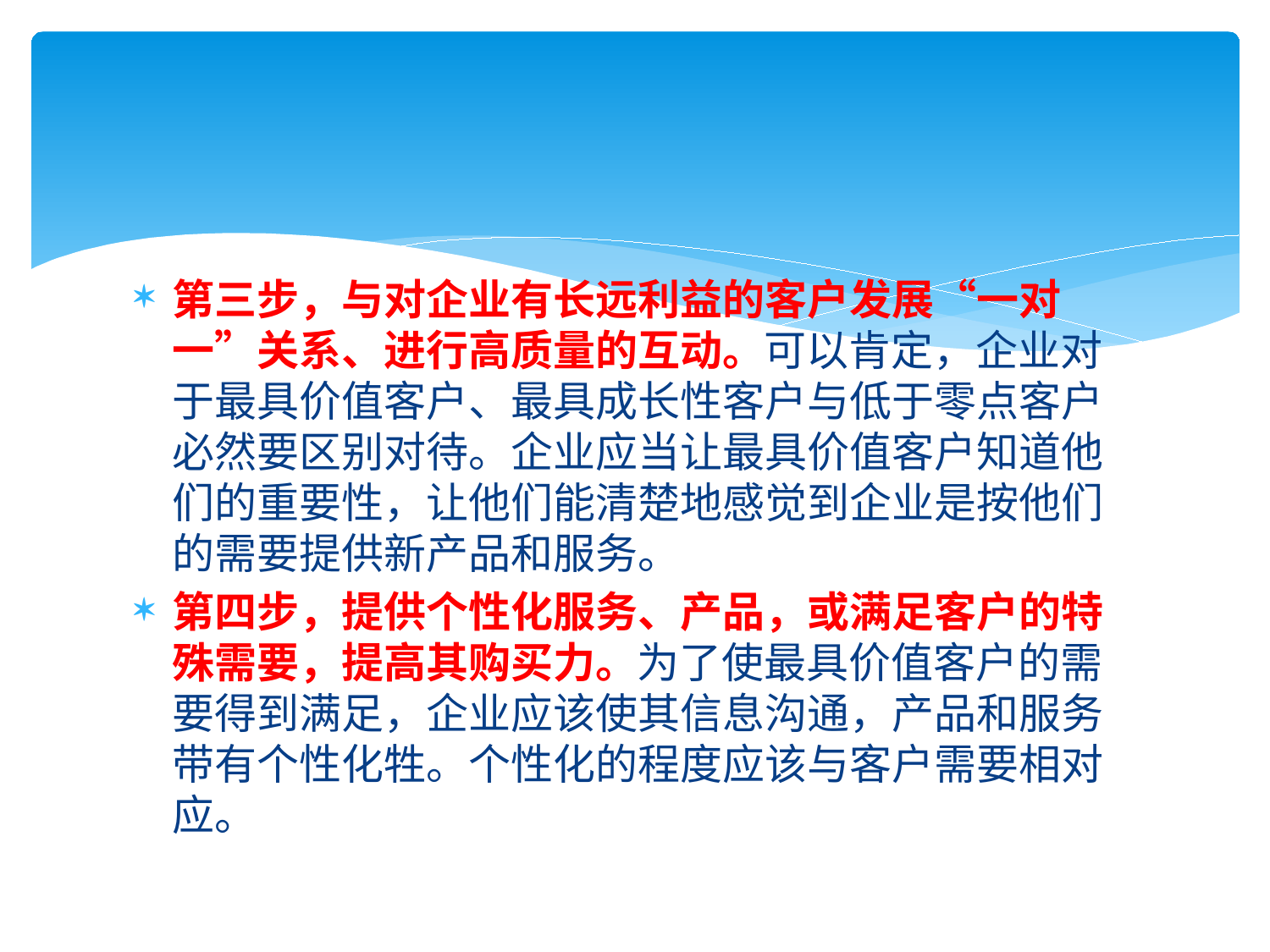

第三步，与对企业有长远利益的客户发展“一对一”关系、进行高质量的互动。可以肯定，企业对于最具价值客户、最具成长性客户与低于零点客户必然要区别对待。企业应当让最具价值客户知道他们的重要性，让他们能清楚地感觉到企业是按他们的需要提供新产品和服务。
第四步，提供个性化服务、产品，或满足客户的特殊需要，提高其购买力。为了使最具价值客户的需要得到满足，企业应该使其信息沟通，产品和服务带有个性化牲。个性化的程度应该与客户需要相对应。